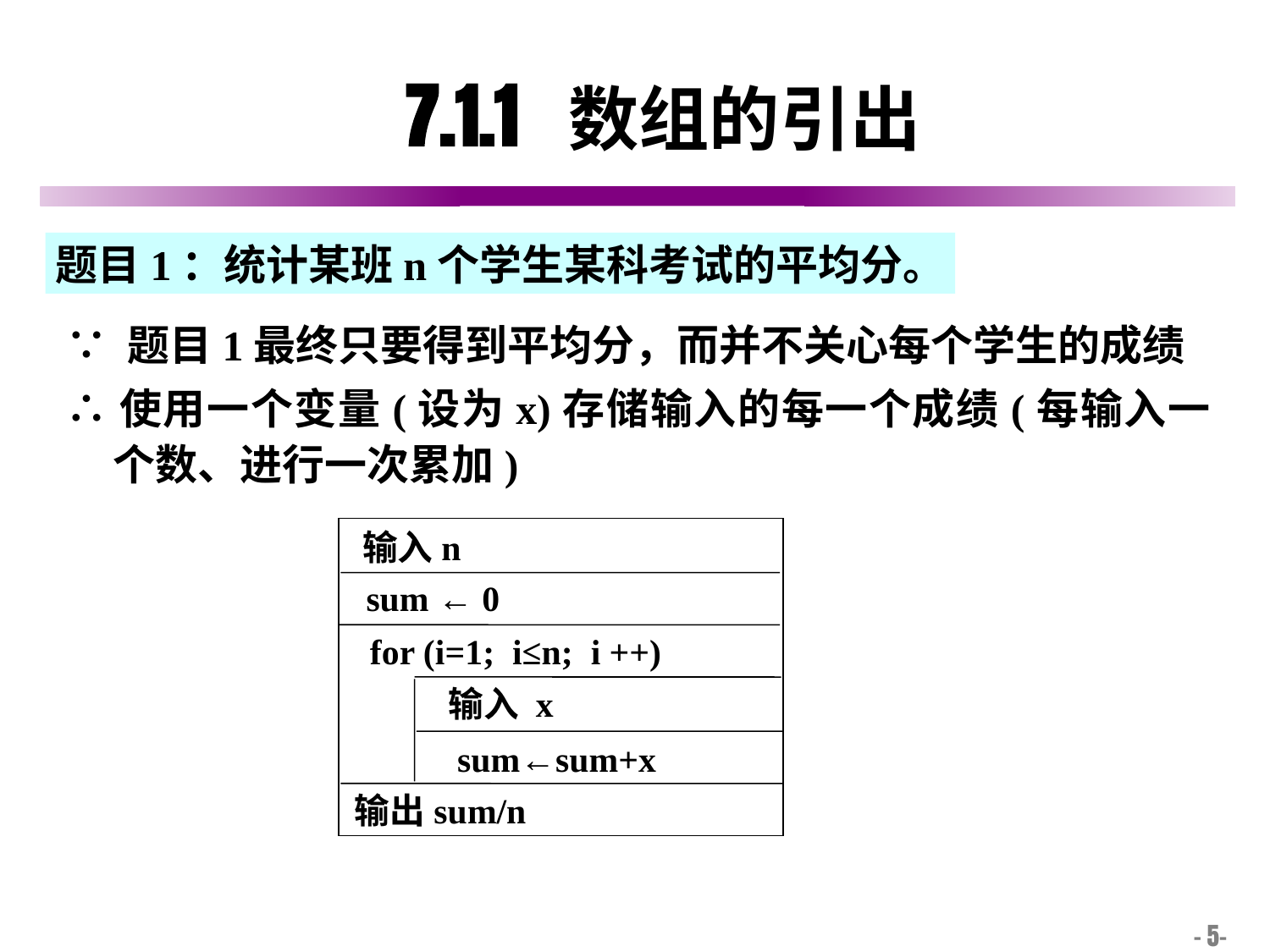

# 7.1.1  数组的引出
题目1：统计某班n个学生某科考试的平均分。
∵ 题目1最终只要得到平均分，而并不关心每个学生的成绩
∴使用一个变量(设为x)存储输入的每一个成绩(每输入一个数、进行一次累加)

输入n
sum ← 0

for (i=1;  i≤n;  i ++)

输入 x

 sum←sum+x

输出sum/n

 - 5-